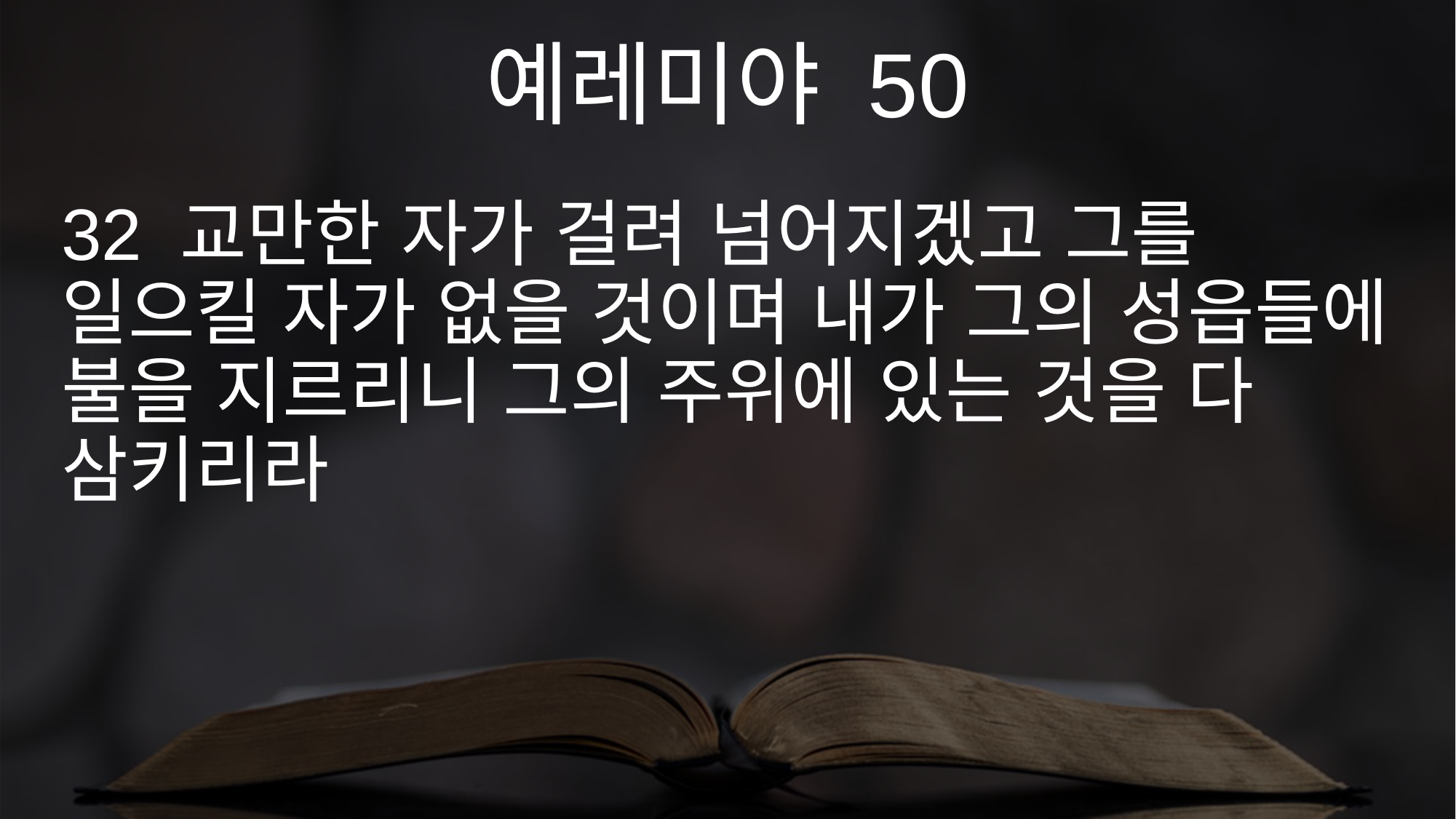

예레미야 50
32 교만한 자가 걸려 넘어지겠고 그를 일으킬 자가 없을 것이며 내가 그의 성읍들에 불을 지르리니 그의 주위에 있는 것을 다 삼키리라